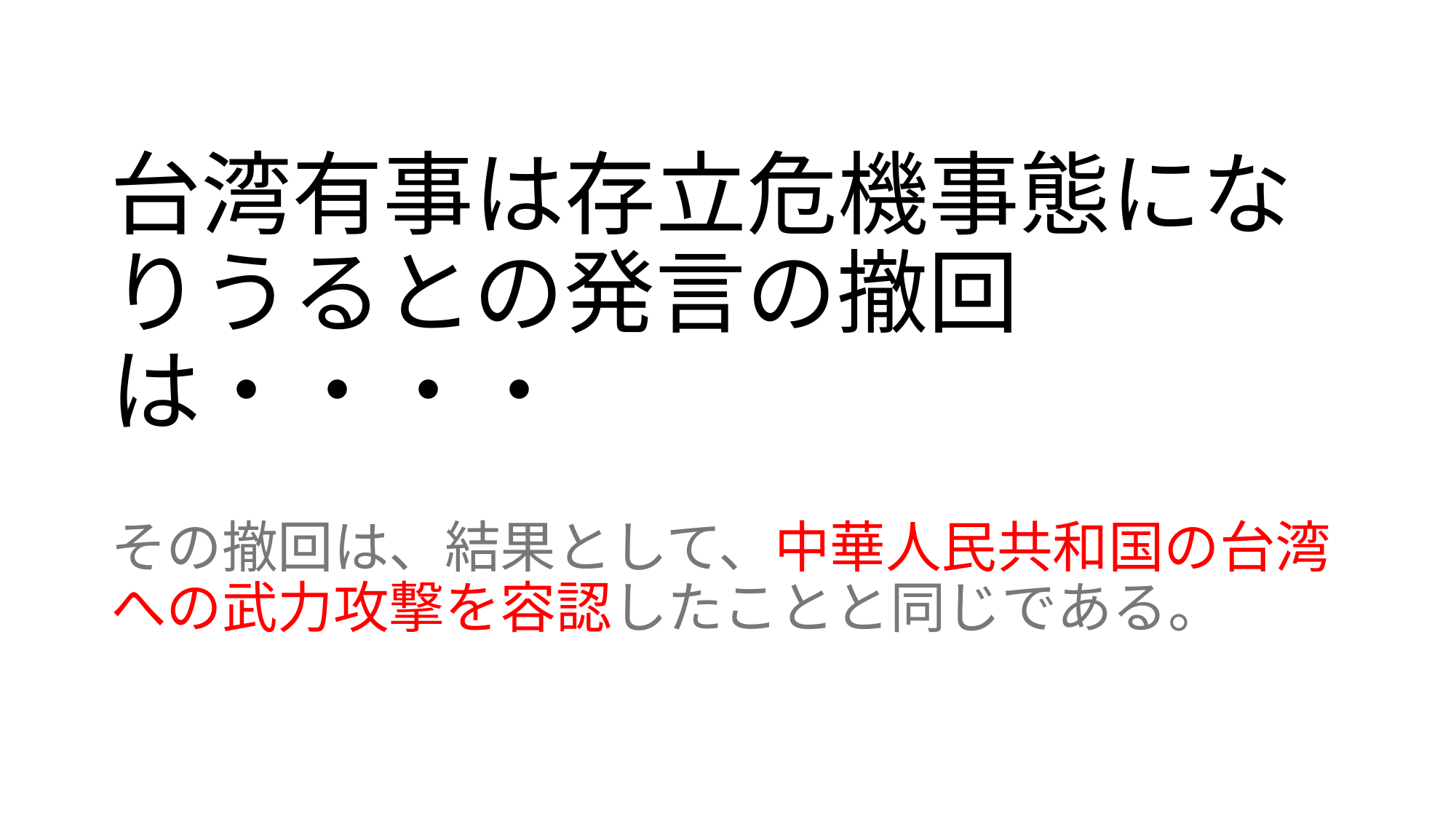

# 台湾有事は存立危機事態になりうるとの発言の撤回は・・・・
その撤回は、結果として、中華人民共和国の台湾への武力攻撃を容認したことと同じである。